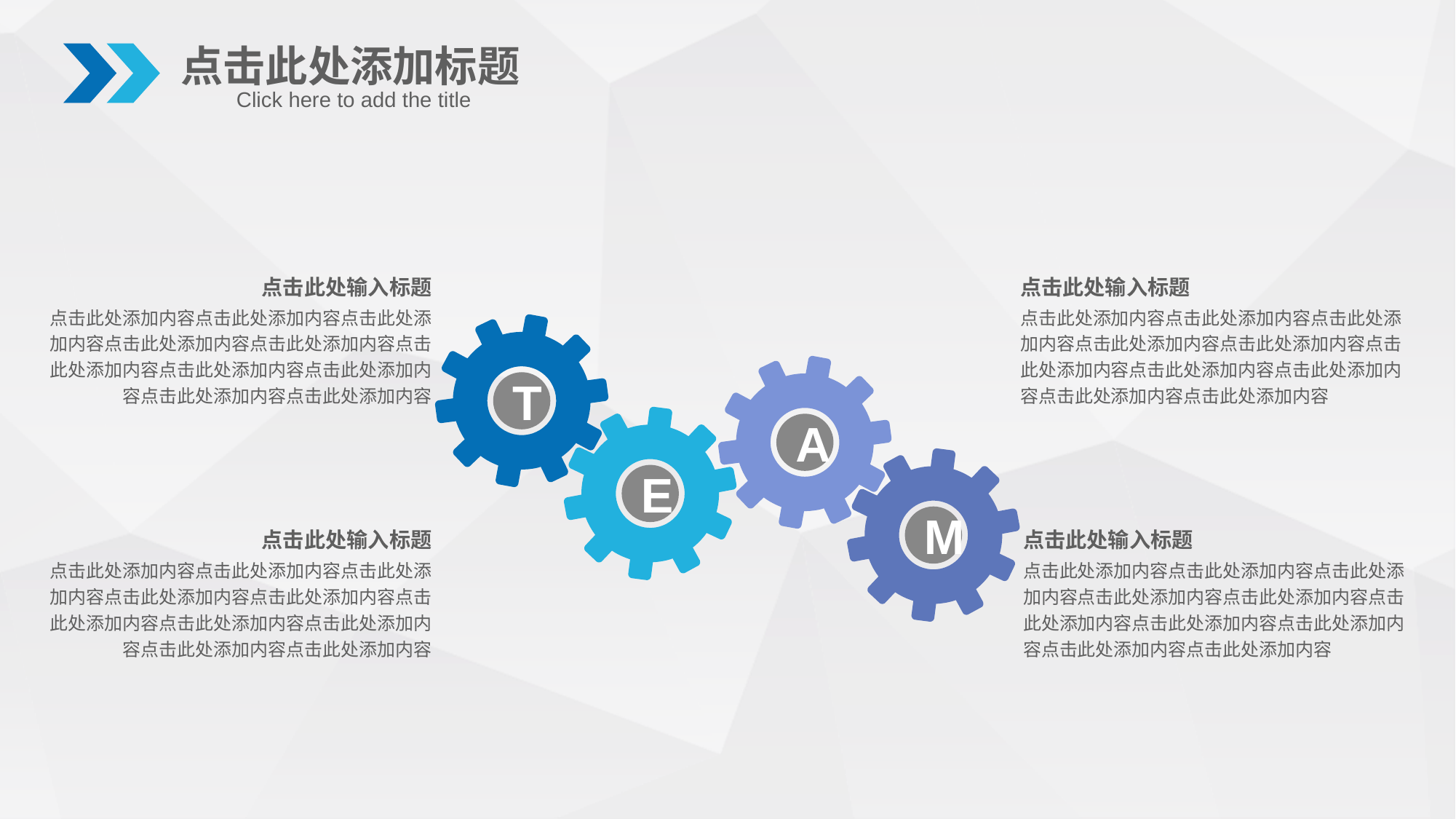

点击此处添加标题

Click here to add the title
点击此处输入标题
点击此处添加内容点击此处添加内容点击此处添加内容点击此处添加内容点击此处添加内容点击此处添加内容点击此处添加内容点击此处添加内容点击此处添加内容点击此处添加内容
点击此处输入标题
点击此处添加内容点击此处添加内容点击此处添加内容点击此处添加内容点击此处添加内容点击此处添加内容点击此处添加内容点击此处添加内容点击此处添加内容点击此处添加内容

T

A

E

M
点击此处输入标题
点击此处添加内容点击此处添加内容点击此处添加内容点击此处添加内容点击此处添加内容点击此处添加内容点击此处添加内容点击此处添加内容点击此处添加内容点击此处添加内容
点击此处输入标题
点击此处添加内容点击此处添加内容点击此处添加内容点击此处添加内容点击此处添加内容点击此处添加内容点击此处添加内容点击此处添加内容点击此处添加内容点击此处添加内容